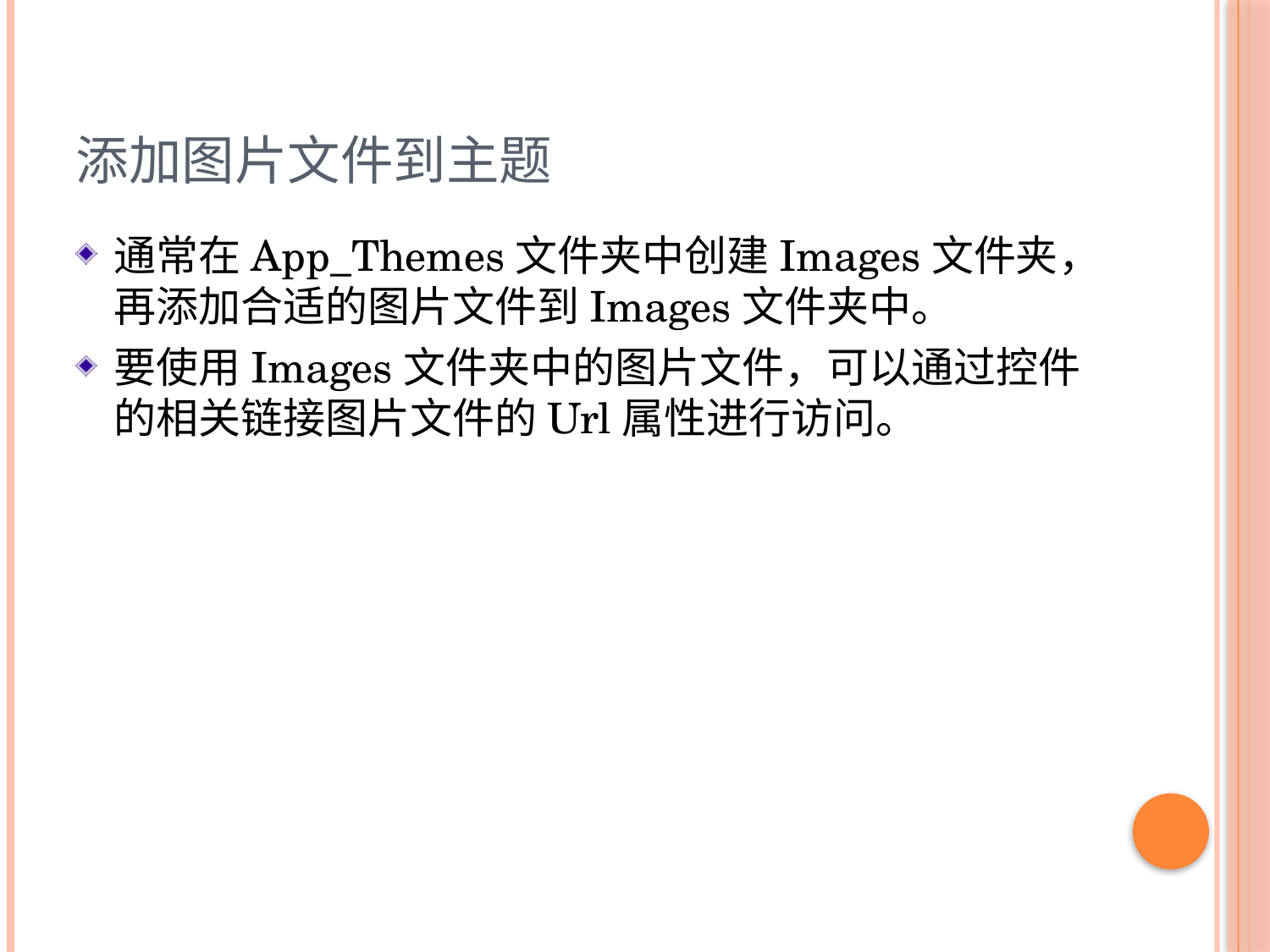

# 添加图片文件到主题
通常在App_Themes文件夹中创建Images文件夹，再添加合适的图片文件到Images文件夹中。
要使用Images文件夹中的图片文件，可以通过控件的相关链接图片文件的Url属性进行访问。
11